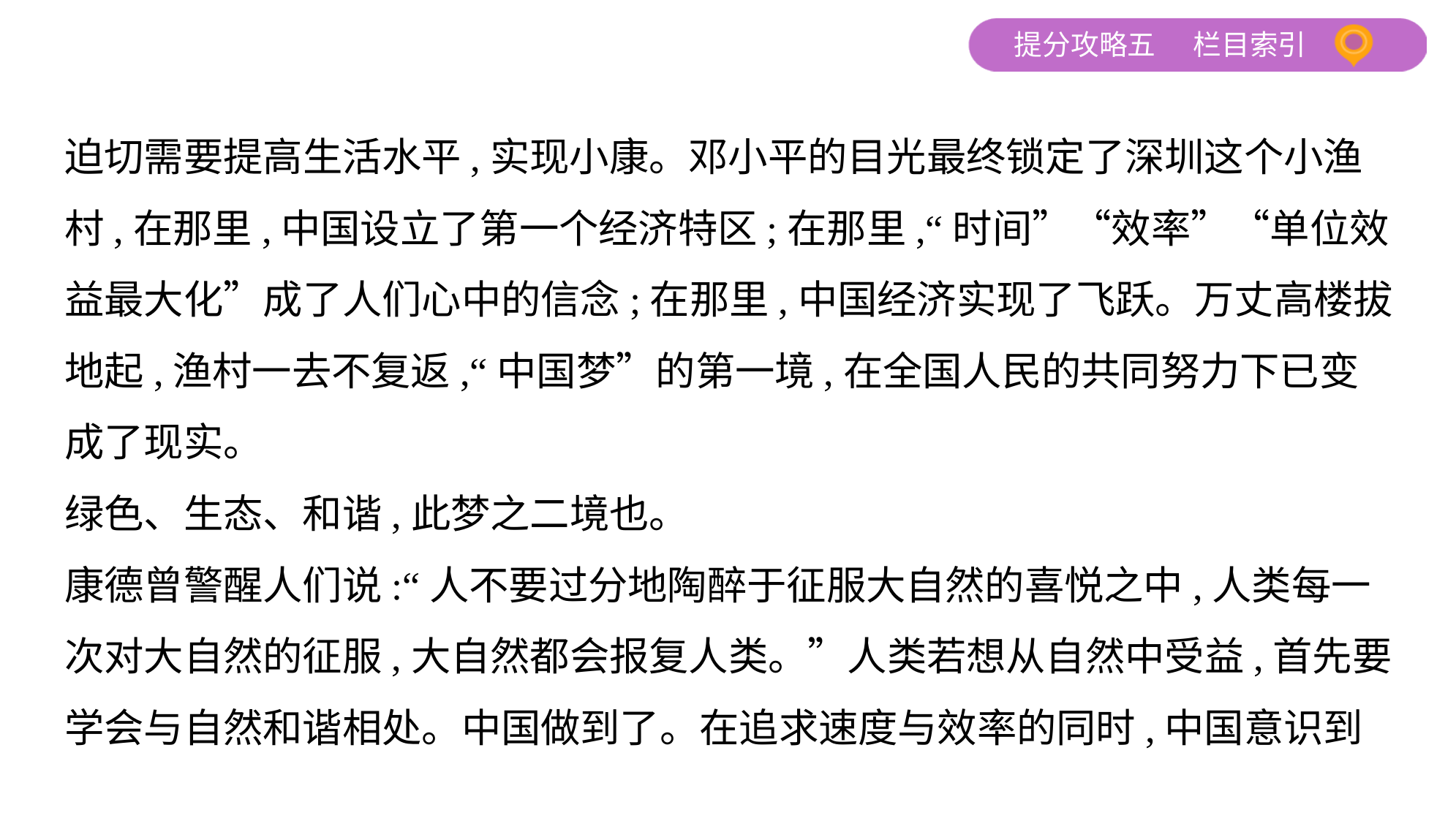

迫切需要提高生活水平,实现小康。邓小平的目光最终锁定了深圳这个小渔
村,在那里,中国设立了第一个经济特区;在那里,“时间”“效率”“单位效
益最大化”成了人们心中的信念;在那里,中国经济实现了飞跃。万丈高楼拔
地起,渔村一去不复返,“中国梦”的第一境,在全国人民的共同努力下已变
成了现实。
绿色、生态、和谐,此梦之二境也。
康德曾警醒人们说:“人不要过分地陶醉于征服大自然的喜悦之中,人类每一
次对大自然的征服,大自然都会报复人类。”人类若想从自然中受益,首先要
学会与自然和谐相处。中国做到了。在追求速度与效率的同时,中国意识到